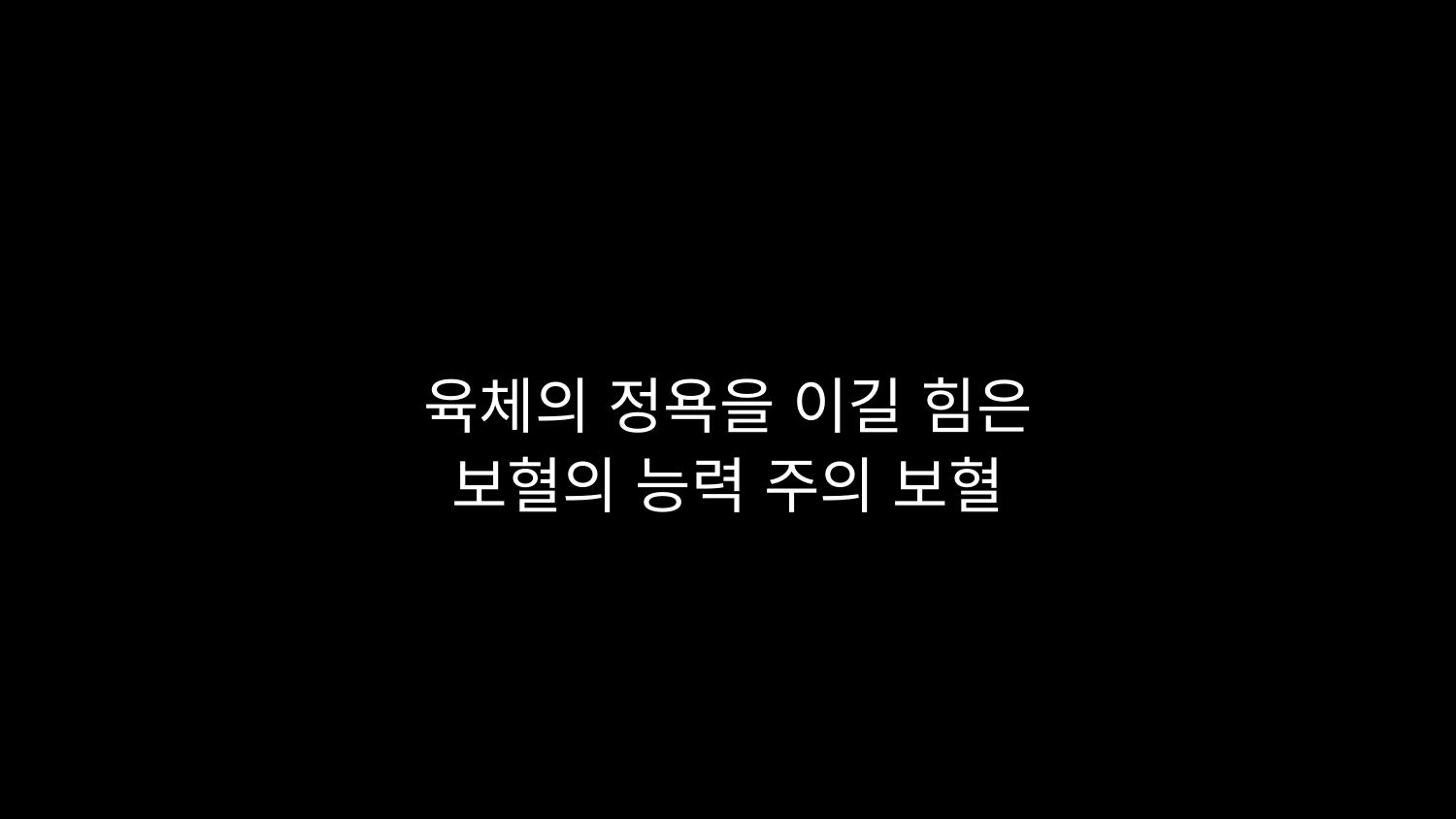

# 육체의 정욕을 이길 힘은 보혈의 능력 주의 보혈